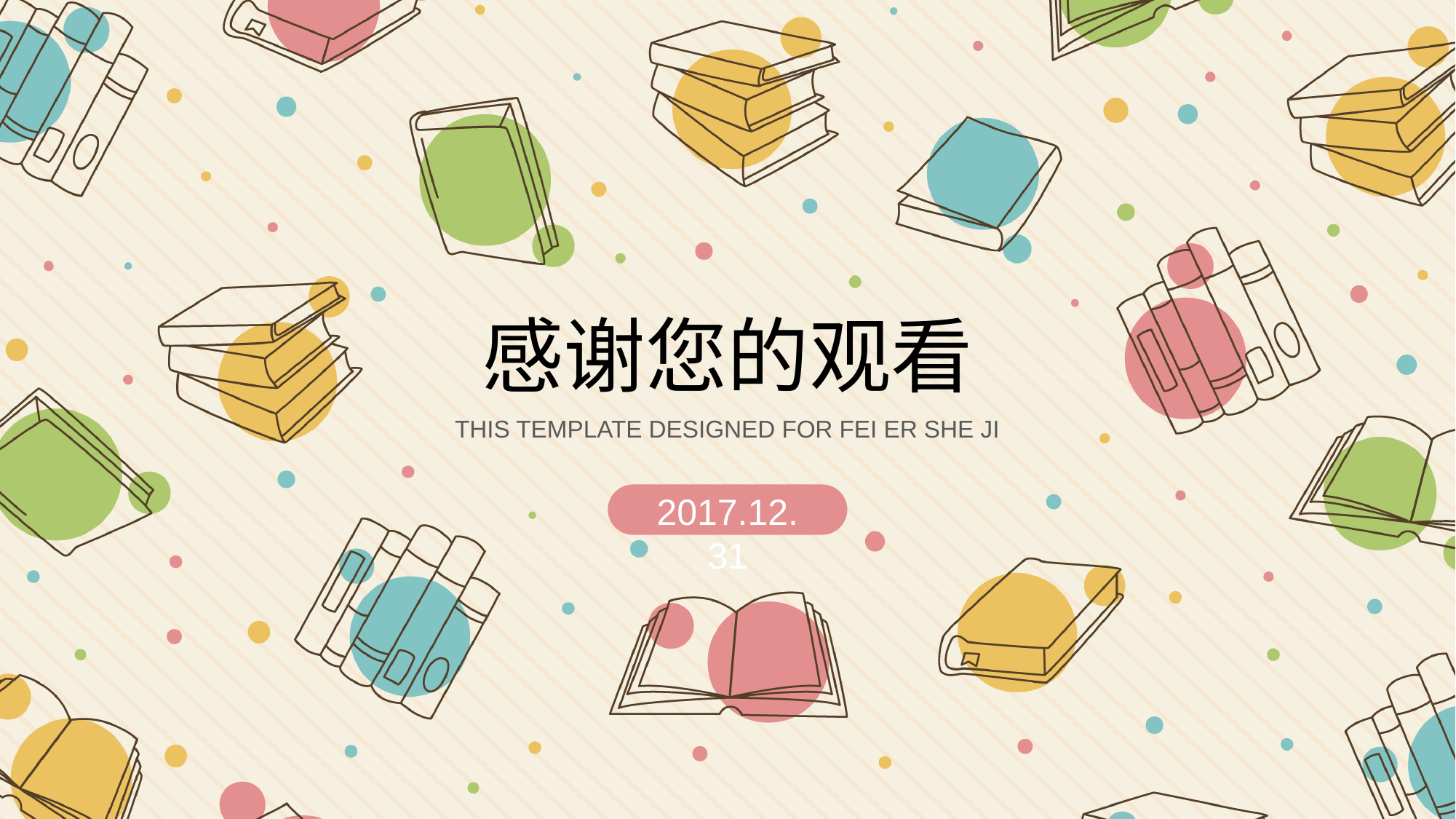

感谢您的观看
THIS TEMPLATE DESIGNED FOR FEI ER SHE JI
2017.12.31